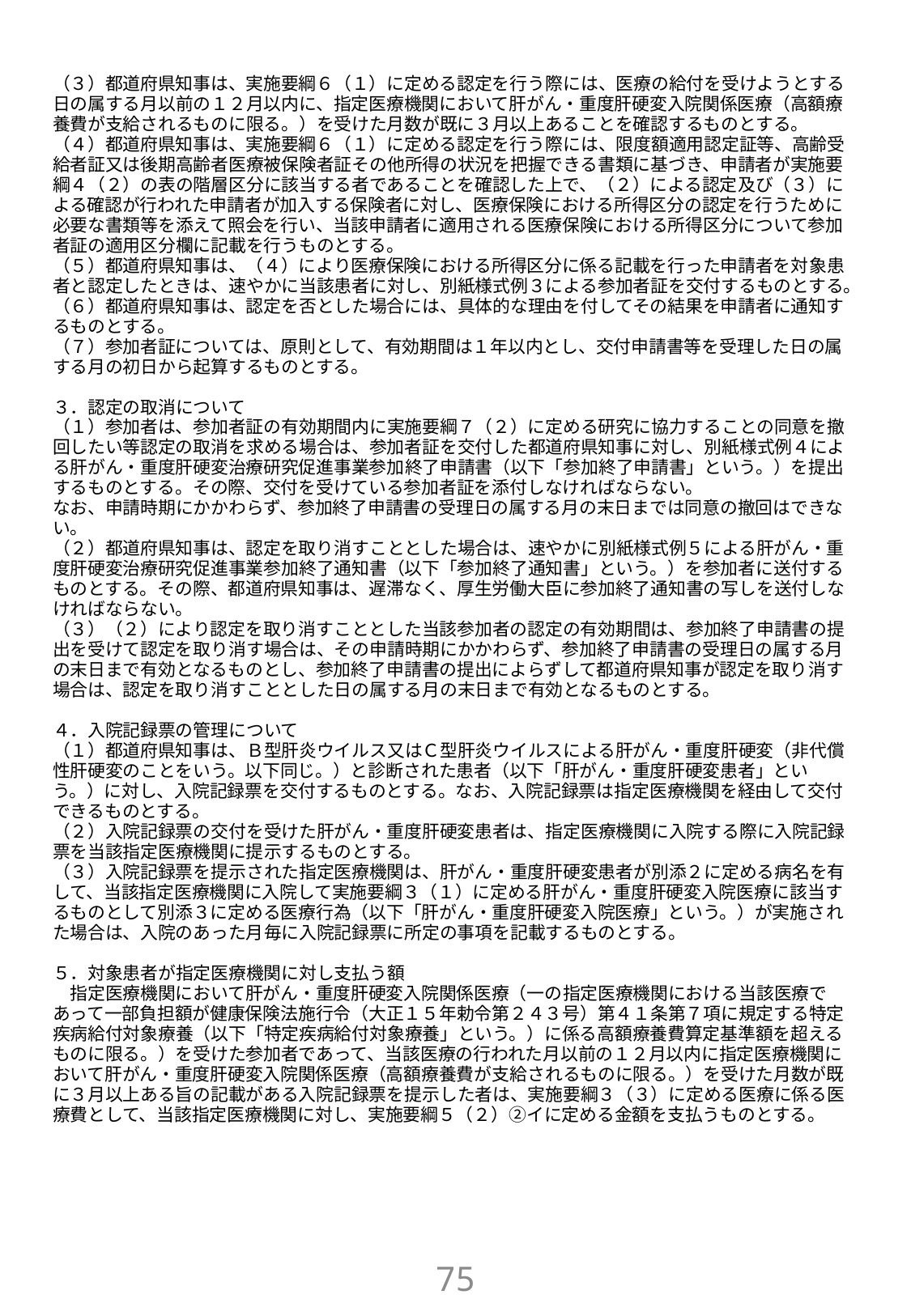

（３）都道府県知事は、実施要綱６（１）に定める認定を行う際には、医療の給付を受けようとする日の属する月以前の１２月以内に、指定医療機関において肝がん・重度肝硬変入院関係医療（高額療養費が支給されるものに限る。）を受けた月数が既に３月以上あることを確認するものとする。
（４）都道府県知事は、実施要綱６（１）に定める認定を行う際には、限度額適用認定証等、高齢受給者証又は後期高齢者医療被保険者証その他所得の状況を把握できる書類に基づき、申請者が実施要綱４（２）の表の階層区分に該当する者であることを確認した上で、（２）による認定及び（３）による確認が行われた申請者が加入する保険者に対し、医療保険における所得区分の認定を行うために必要な書類等を添えて照会を行い、当該申請者に適用される医療保険における所得区分について参加者証の適用区分欄に記載を行うものとする。
（５）都道府県知事は、（４）により医療保険における所得区分に係る記載を行った申請者を対象患者と認定したときは、速やかに当該患者に対し、別紙様式例３による参加者証を交付するものとする。
（６）都道府県知事は、認定を否とした場合には、具体的な理由を付してその結果を申請者に通知するものとする。
（７）参加者証については、原則として、有効期間は１年以内とし、交付申請書等を受理した日の属する月の初日から起算するものとする。

３．認定の取消について
（１）参加者は、参加者証の有効期間内に実施要綱７（２）に定める研究に協力することの同意を撤回したい等認定の取消を求める場合は、参加者証を交付した都道府県知事に対し、別紙様式例４による肝がん・重度肝硬変治療研究促進事業参加終了申請書（以下「参加終了申請書」という。）を提出するものとする。その際、交付を受けている参加者証を添付しなければならない。
なお、申請時期にかかわらず、参加終了申請書の受理日の属する月の末日までは同意の撤回はできない。
（２）都道府県知事は、認定を取り消すこととした場合は、速やかに別紙様式例５による肝がん・重度肝硬変治療研究促進事業参加終了通知書（以下「参加終了通知書」という。）を参加者に送付するものとする。その際、都道府県知事は、遅滞なく、厚生労働大臣に参加終了通知書の写しを送付しなければならない。
（３）（２）により認定を取り消すこととした当該参加者の認定の有効期間は、参加終了申請書の提出を受けて認定を取り消す場合は、その申請時期にかかわらず、参加終了申請書の受理日の属する月の末日まで有効となるものとし、参加終了申請書の提出によらずして都道府県知事が認定を取り消す場合は、認定を取り消すこととした日の属する月の末日まで有効となるものとする。

４．入院記録票の管理について
（１）都道府県知事は、Ｂ型肝炎ウイルス又はＣ型肝炎ウイルスによる肝がん・重度肝硬変（非代償性肝硬変のことをいう。以下同じ。）と診断された患者（以下「肝がん・重度肝硬変患者」という。）に対し、入院記録票を交付するものとする。なお、入院記録票は指定医療機関を経由して交付できるものとする。
（２）入院記録票の交付を受けた肝がん・重度肝硬変患者は、指定医療機関に入院する際に入院記録票を当該指定医療機関に提示するものとする。
（３）入院記録票を提示された指定医療機関は、肝がん・重度肝硬変患者が別添２に定める病名を有して、当該指定医療機関に入院して実施要綱３（１）に定める肝がん・重度肝硬変入院医療に該当するものとして別添３に定める医療行為（以下「肝がん・重度肝硬変入院医療」という。）が実施された場合は、入院のあった月毎に入院記録票に所定の事項を記載するものとする。

５．対象患者が指定医療機関に対し支払う額
　指定医療機関において肝がん・重度肝硬変入院関係医療（一の指定医療機関における当該医療であって一部負担額が健康保険法施行令（大正１５年勅令第２４３号）第４１条第７項に規定する特定疾病給付対象療養（以下「特定疾病給付対象療養」という。）に係る高額療養費算定基準額を超えるものに限る。）を受けた参加者であって、当該医療の行われた月以前の１２月以内に指定医療機関において肝がん・重度肝硬変入院関係医療（高額療養費が支給されるものに限る。）を受けた月数が既に３月以上ある旨の記載がある入院記録票を提示した者は、実施要綱３（３）に定める医療に係る医療費として、当該指定医療機関に対し、実施要綱５（２）②イに定める金額を支払うものとする。
75